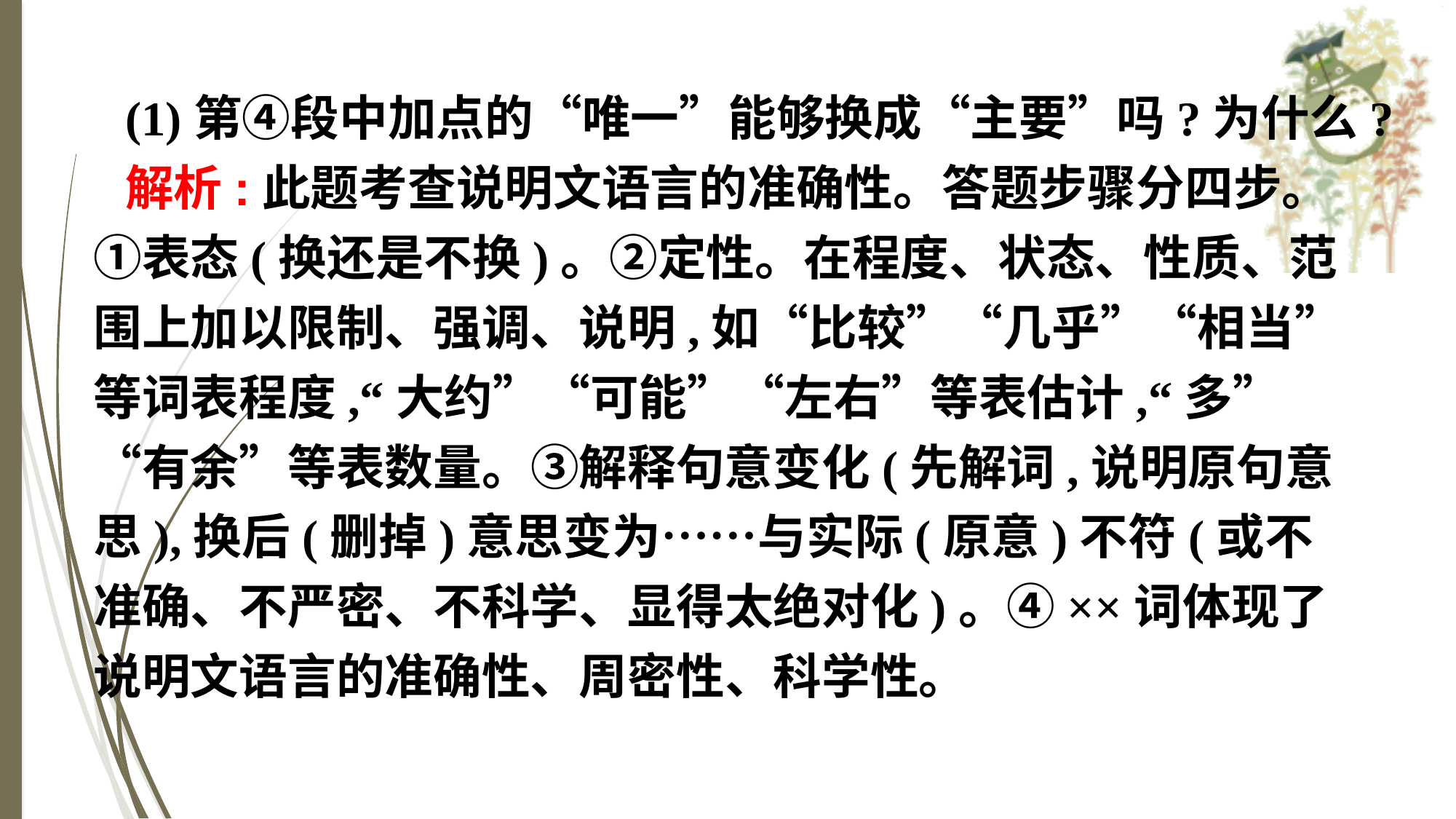

(1)第④段中加点的“唯一”能够换成“主要”吗?为什么?
解析:此题考查说明文语言的准确性。答题步骤分四步。①表态(换还是不换)。②定性。在程度、状态、性质、范围上加以限制、强调、说明,如“比较”“几乎”“相当”等词表程度,“大约”“可能”“左右”等表估计,“多”“有余”等表数量。③解释句意变化(先解词,说明原句意思),换后(删掉)意思变为……与实际(原意)不符(或不准确、不严密、不科学、显得太绝对化)。④××词体现了说明文语言的准确性、周密性、科学性。